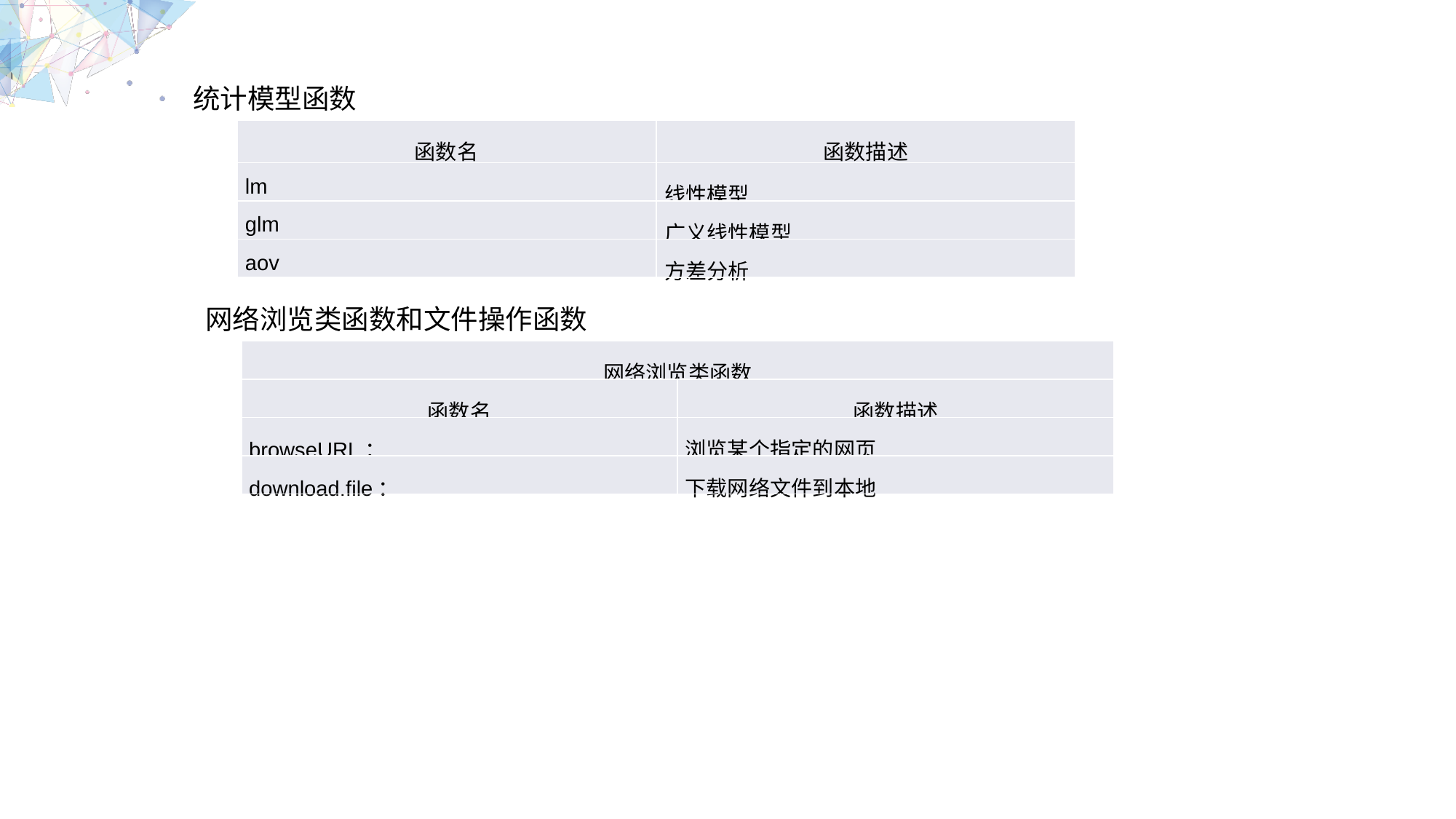

统计模型函数
| 函数名 | 函数描述 |
| --- | --- |
| lm | 线性模型 |
| glm | 广义线性模型 |
| aov | 方差分析 |
 网络浏览类函数和文件操作函数
| 网络浏览类函数 |  |
| --- | --- |
| 函数名 | 函数描述 |
| browseURL： | 浏览某个指定的网页 |
| download.file： | 下载网络文件到本地 |